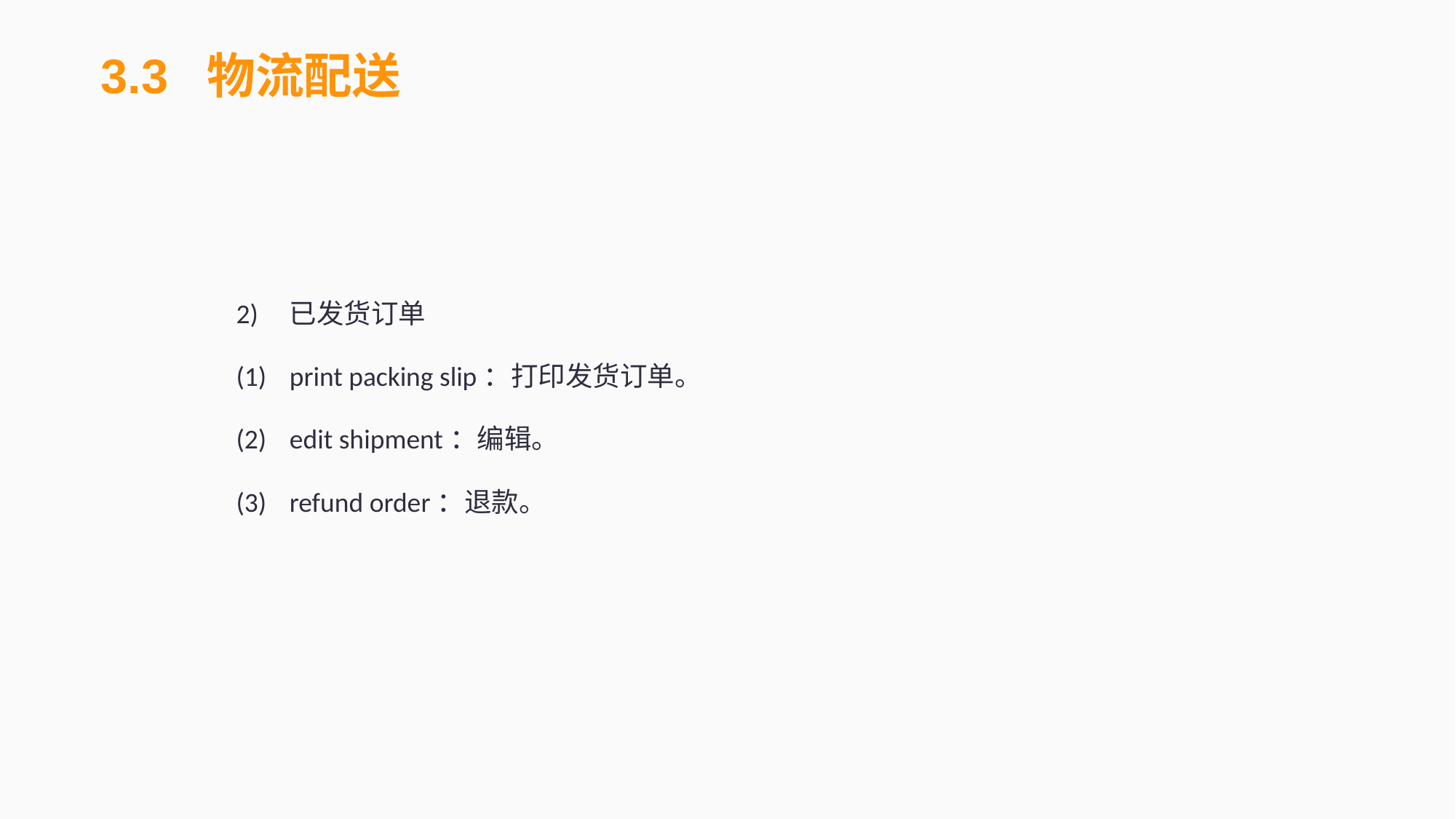

3.3  物流配送
2)	已发货订单
(1)	print packing slip：打印发货订单。
(2)	edit shipment：编辑。
(3)	refund order：退款。